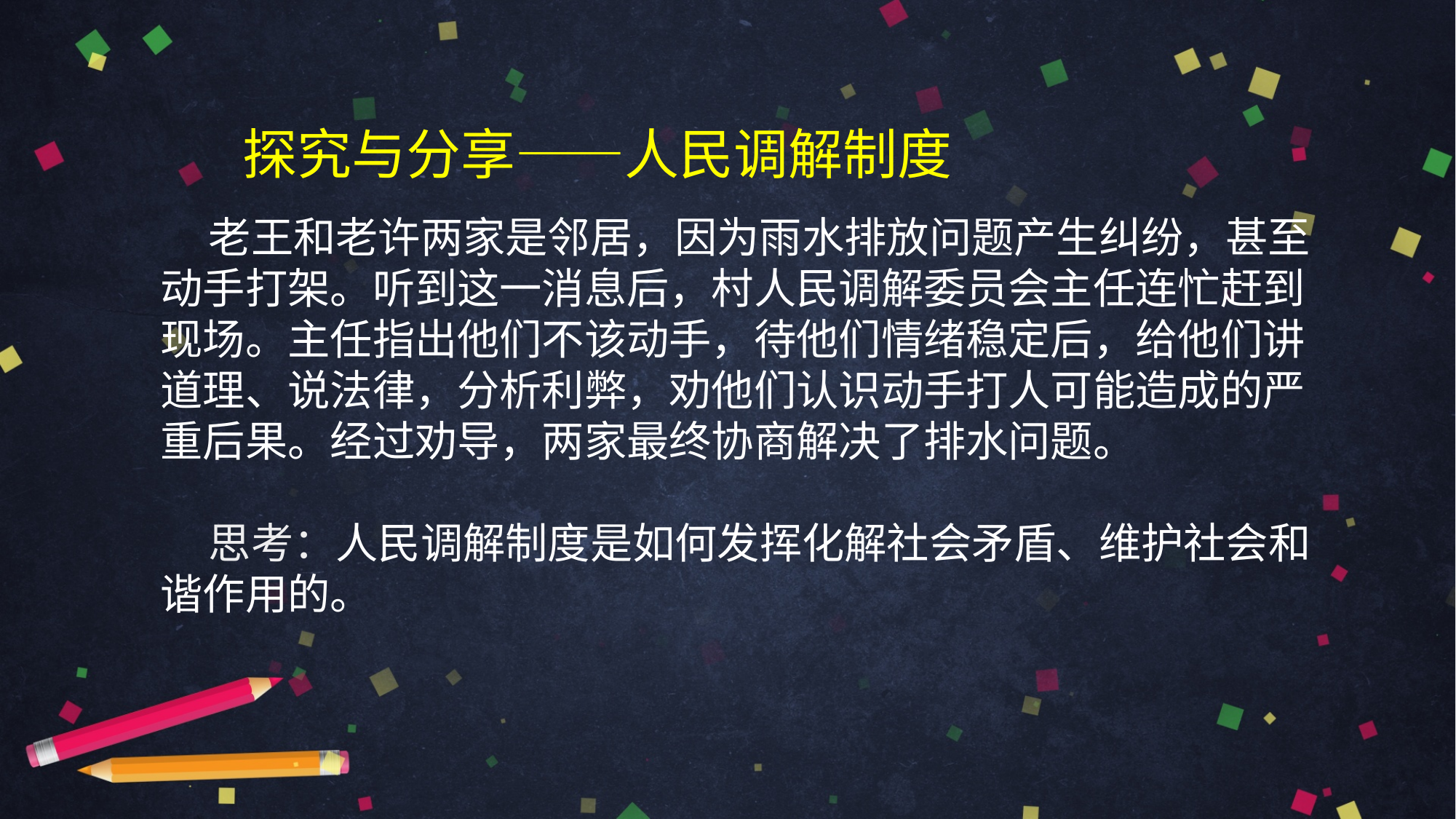

探究与分享——人民调解制度
    老王和老许两家是邻居，因为雨水排放问题产生纠纷，甚至动手打架。听到这一消息后，村人民调解委员会主任连忙赶到现场。主任指出他们不该动手，待他们情绪稳定后，给他们讲道理、说法律，分析利弊，劝他们认识动手打人可能造成的严重后果。经过劝导，两家最终协商解决了排水问题。

    思考：人民调解制度是如何发挥化解社会矛盾、维护社会和谐作用的。